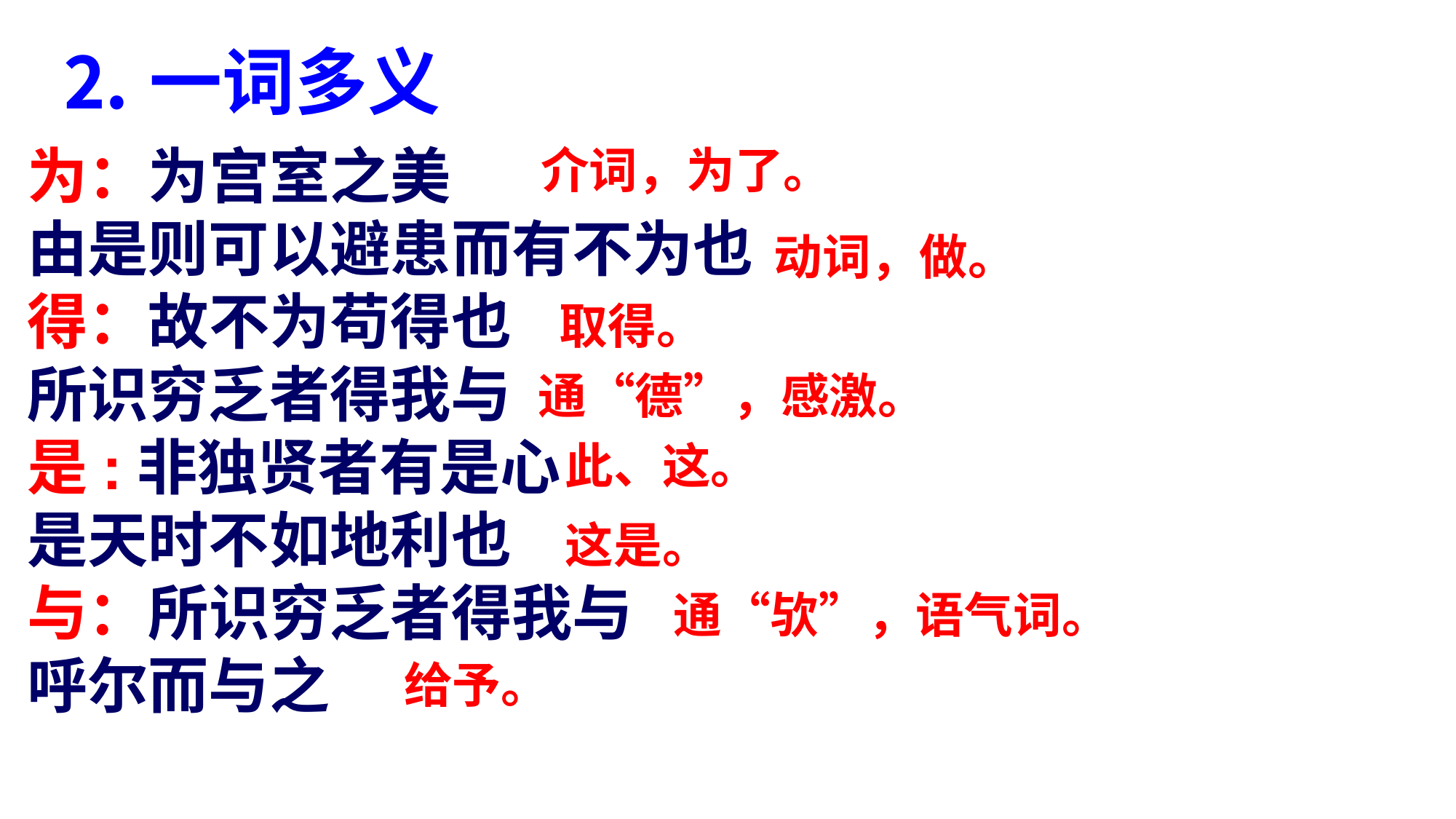

⒉一词多义
为：为宫室之美
由是则可以避患而有不为也
得：故不为苟得也
所识穷乏者得我与
是:非独贤者有是心
是天时不如地利也
与：所识穷乏者得我与
呼尔而与之
介词，为了。
动词，做。
取得。
通“德”，感激。
此、这。
这是。
通“欤”，语气词。
给予。